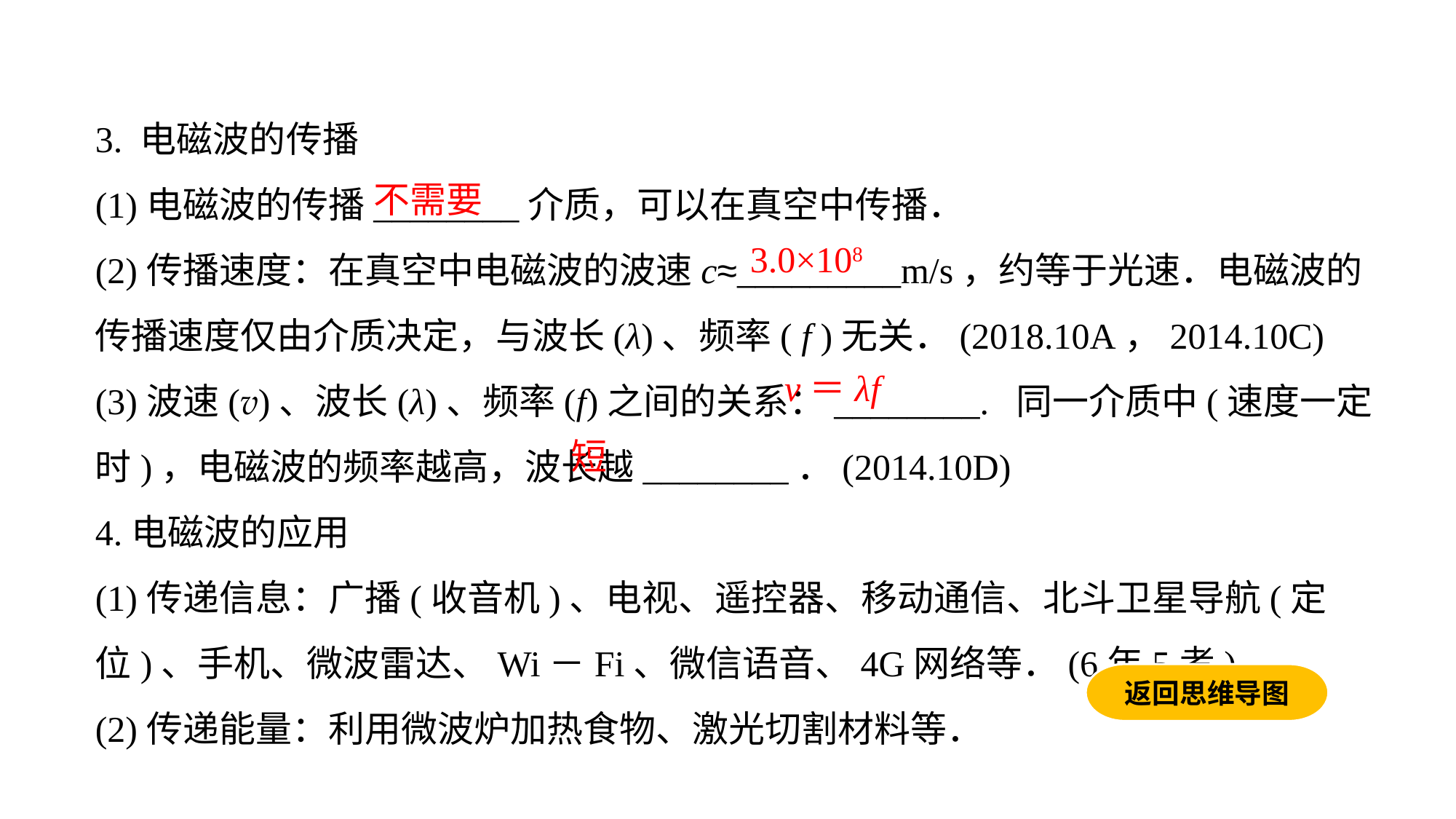

3. 电磁波的传播
(1)电磁波的传播________介质，可以在真空中传播．
(2)传播速度：在真空中电磁波的波速c≈_________m/s，约等于光速．电磁波的传播速度仅由介质决定，与波长(λ)、频率( f )无关．(2018.10A，2014.10C)
(3)波速(v)、波长(λ)、频率(f)之间的关系：________.  同一介质中(速度一定时)，电磁波的频率越高，波长越________．(2014.10D)
4.电磁波的应用
(1)传递信息：广播(收音机)、电视、遥控器、移动通信、北斗卫星导航(定位)、手机、微波雷达、Wi－Fi、微信语音、4G网络等．(6年5考)
(2)传递能量：利用微波炉加热食物、激光切割材料等．
不需要
3.0×108
v＝λf
短
返回思维导图